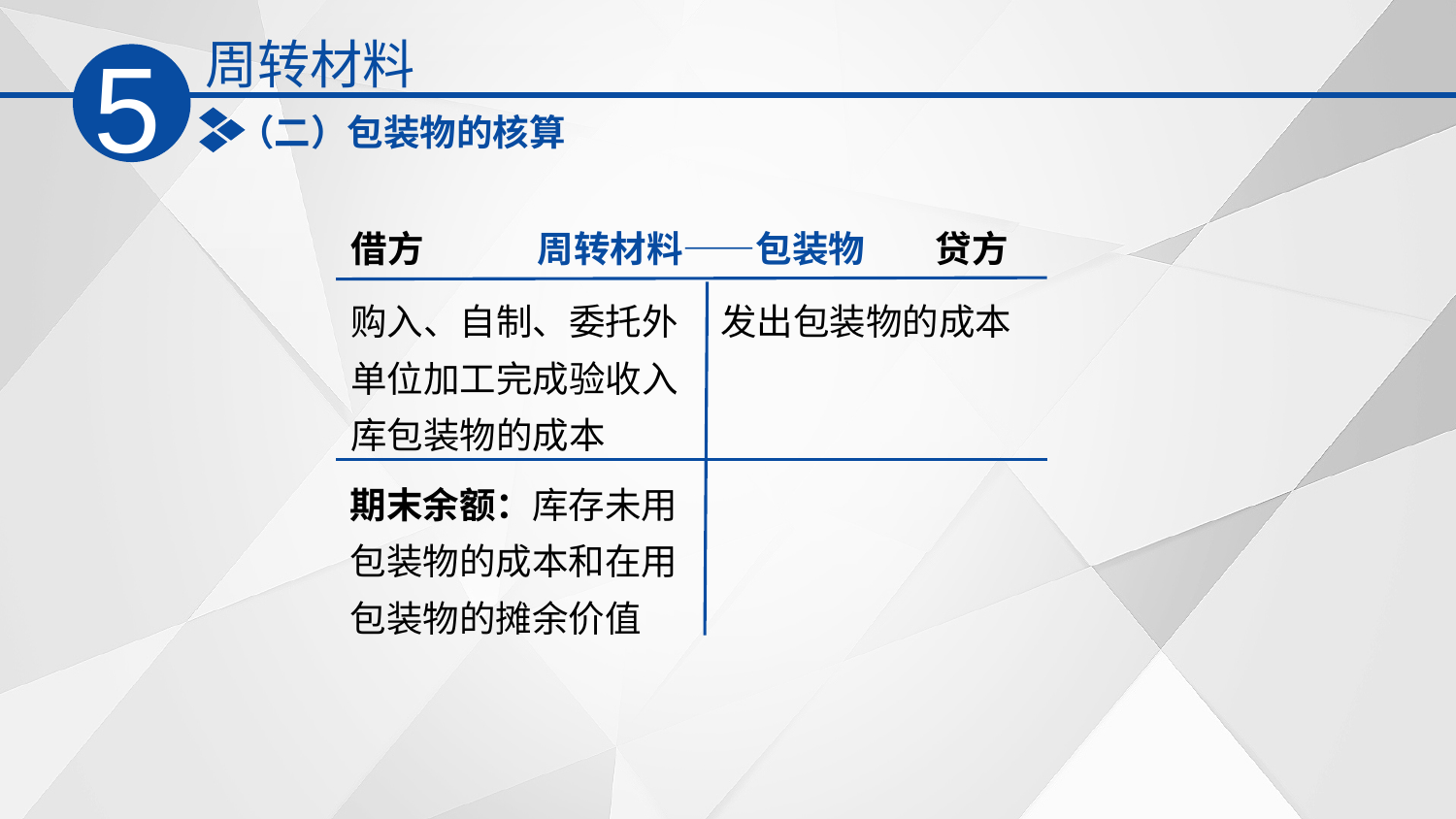

周转材料
5

（二）包装物的核算

借方
周转材料——包装物
贷方
购入、自制、委托外单位加工完成验收入库包装物的成本
发出包装物的成本
期末余额：库存未用包装物的成本和在用包装物的摊余价值